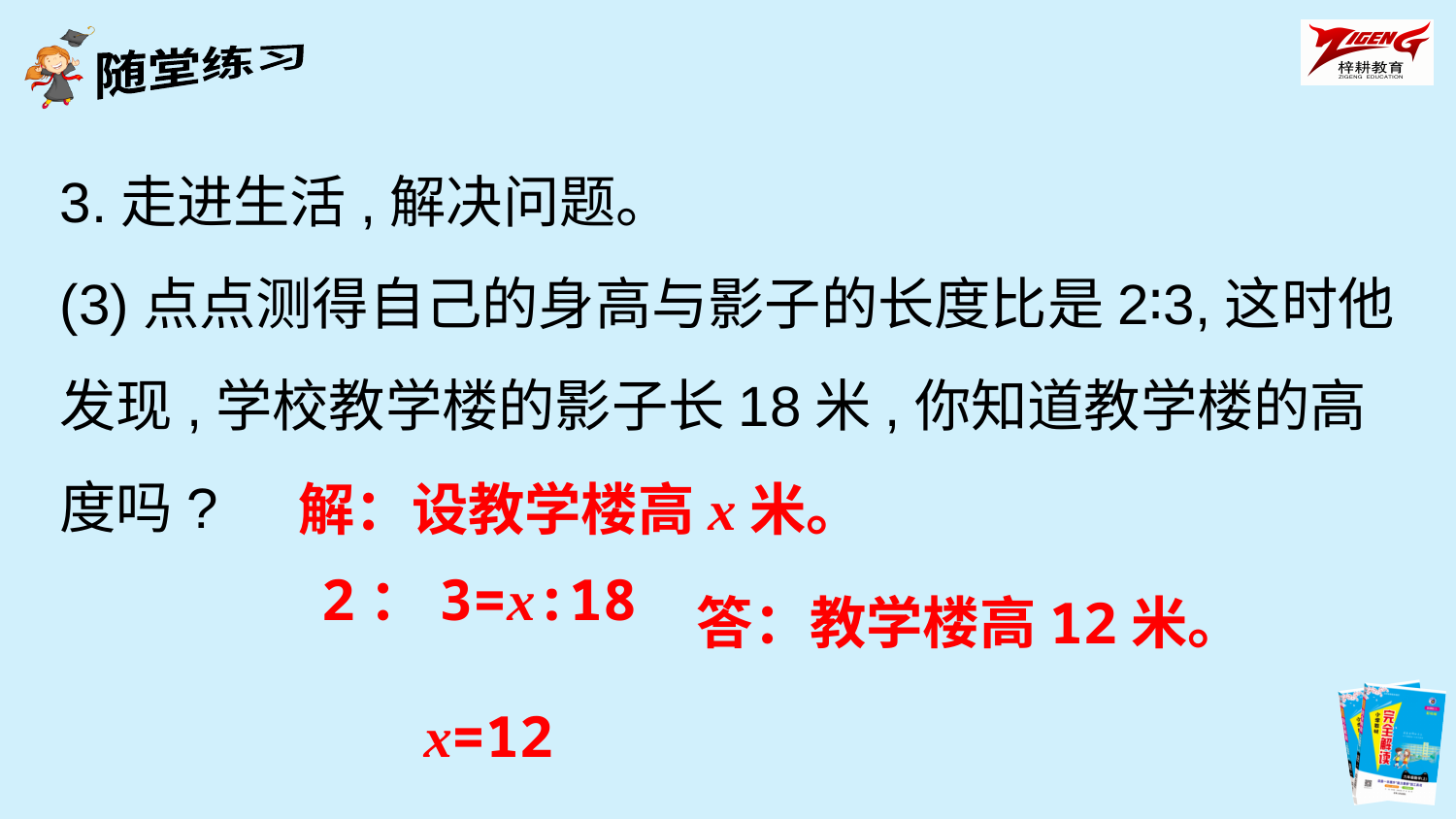

3.走进生活,解决问题。
(3)点点测得自己的身高与影子的长度比是2∶3,这时他发现,学校教学楼的影子长18米,你知道教学楼的高度吗?
解：设教学楼高x米。
2：3=x:18
答：教学楼高12米。
x=12